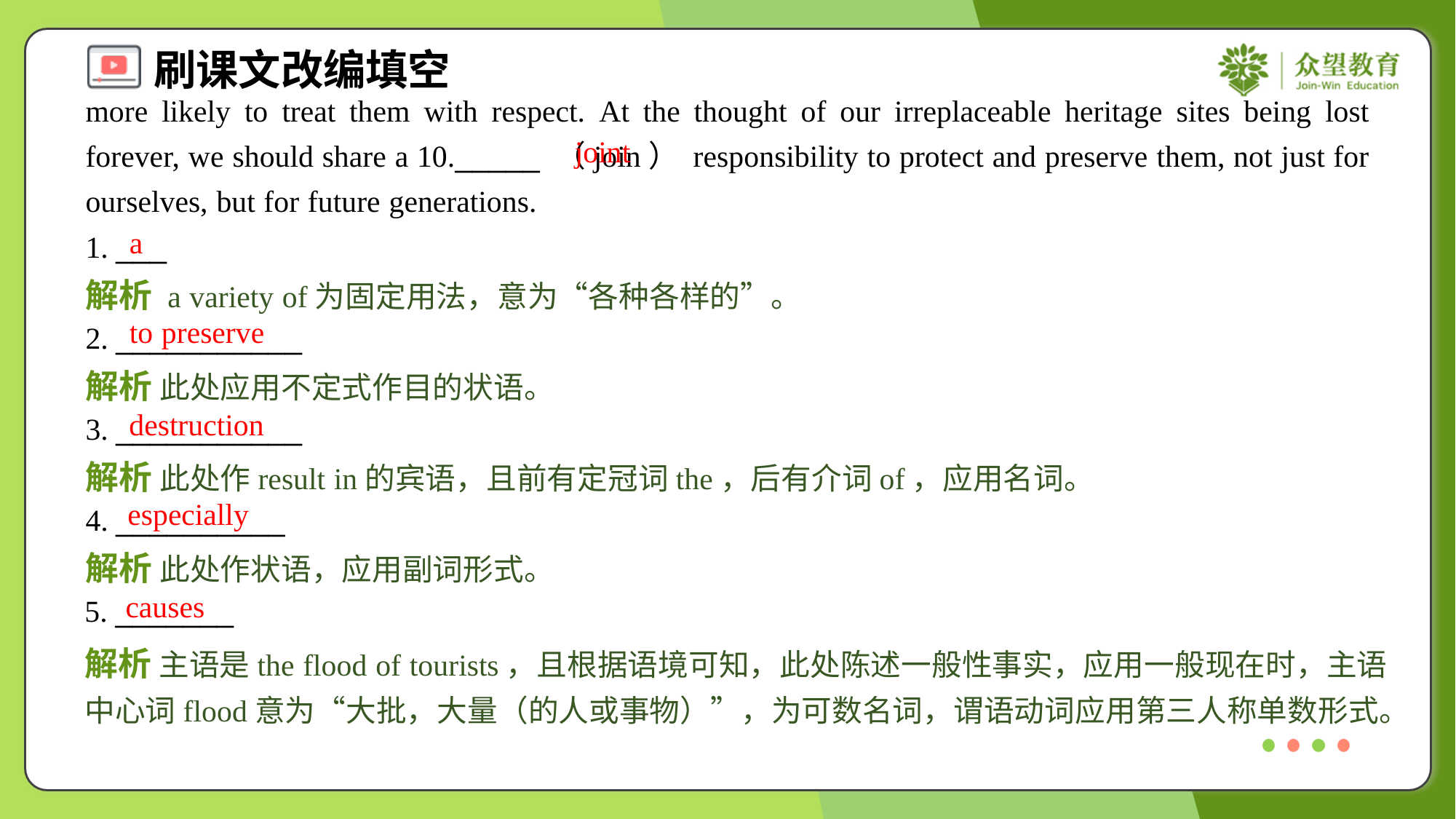

more likely to treat them with respect. At the thought of our irreplaceable heritage sites being lost forever, we should share a 10._____ （join） responsibility to protect and preserve them, not just for ourselves, but for future generations.
joint
a
1. ___
解析 a variety of为固定用法，意为“各种各样的”。
to preserve
2. ___________
解析 此处应用不定式作目的状语。
destruction
3. ___________
解析 此处作result in的宾语，且前有定冠词the，后有介词of，应用名词。
especially
4. __________
解析 此处作状语，应用副词形式。
causes
5. _______
解析 主语是the flood of tourists，且根据语境可知，此处陈述一般性事实，应用一般现在时，主语中心词flood意为“大批，大量（的人或事物）”，为可数名词，谓语动词应用第三人称单数形式。